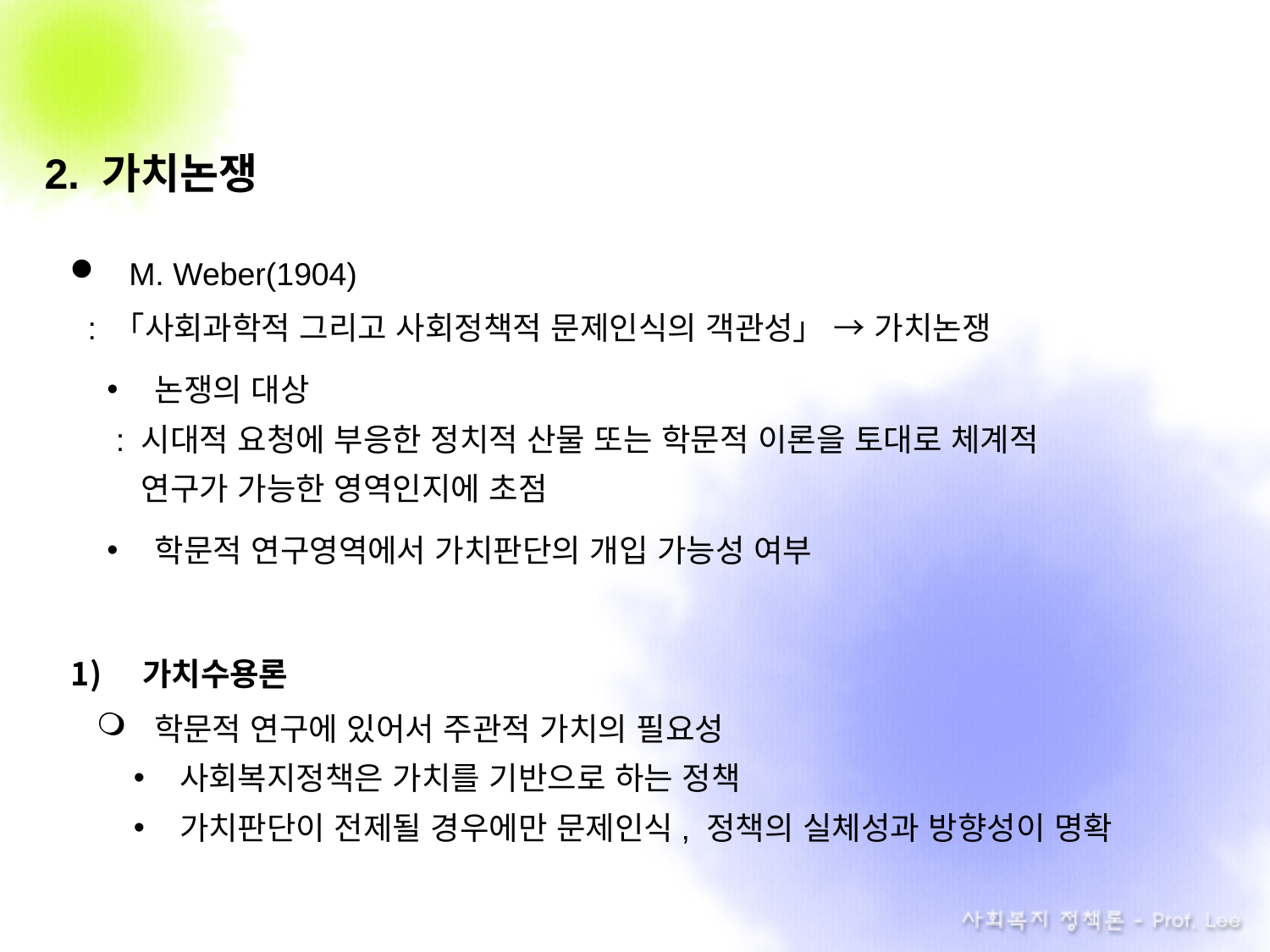

2. 가치논쟁

M. Weber(1904)
  : 「사회과학적 그리고 사회정책적 문제인식의 객관성」 → 가치논쟁
논쟁의 대상
 : 시대적 요청에 부응한 정치적 산물 또는 학문적 이론을 토대로 체계적
  .연구가 가능한 영역인지에 초점
학문적 연구영역에서 가치판단의 개입 가능성 여부

가치수용론
학문적 연구에 있어서 주관적 가치의 필요성
사회복지정책은 가치를 기반으로 하는 정책
가치판단이 전제될 경우에만 문제인식, 정책의 실체성과 방향성이 명확